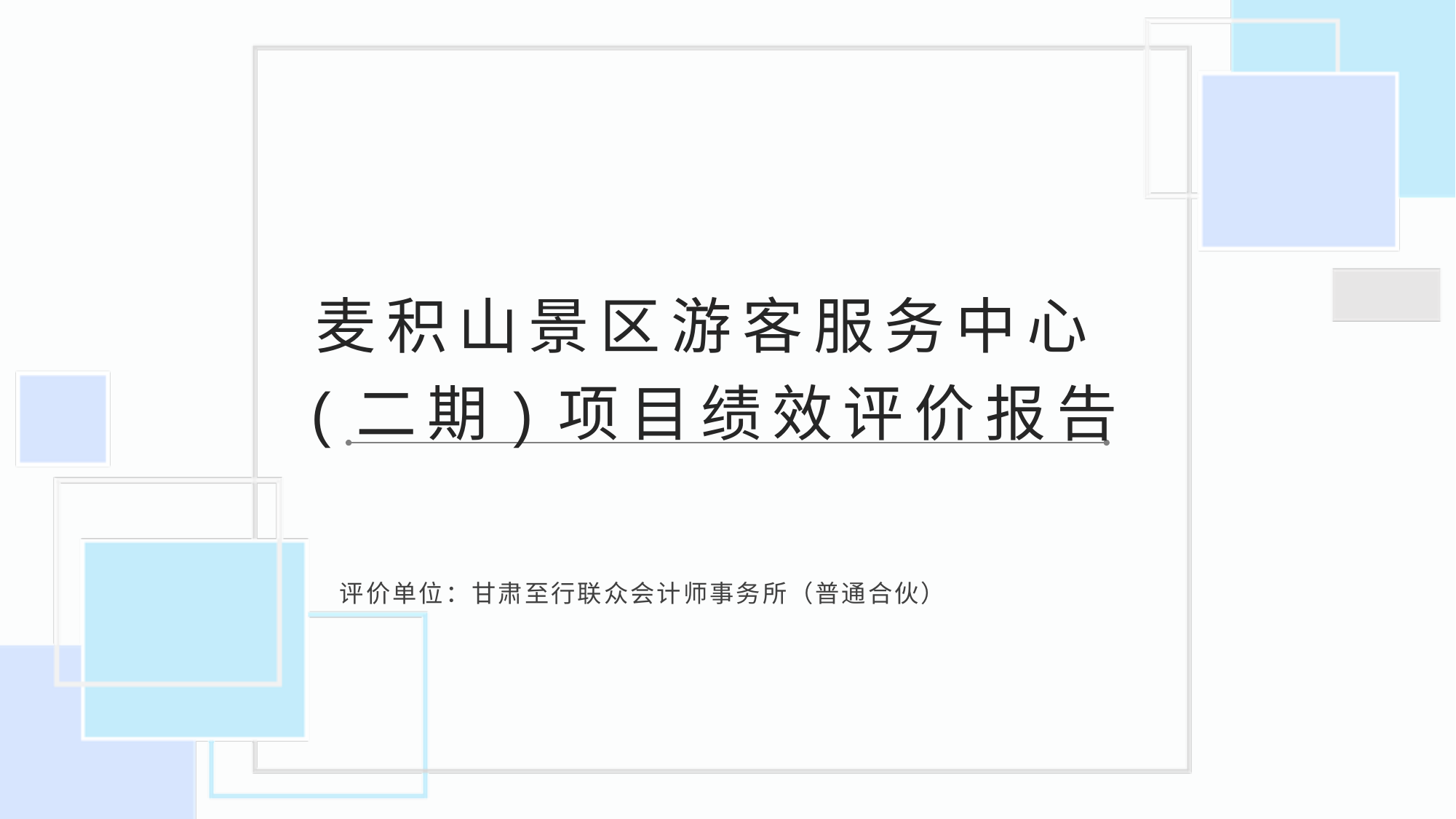

麦积山景区游客服务中心(二期)项目绩效评价报告
评价单位：甘肃至行联众会计师事务所（普通合伙）